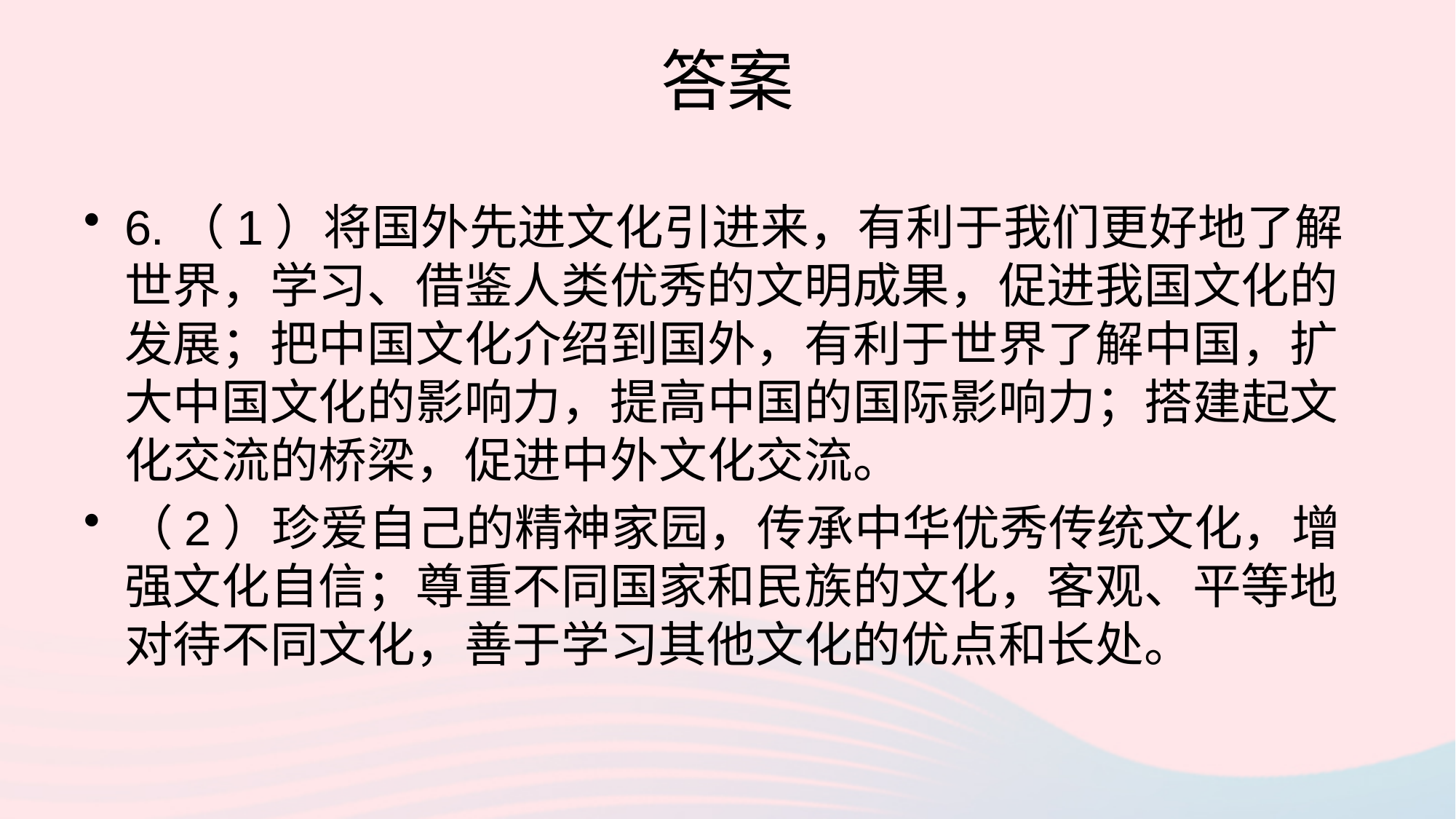

# 答案
6.（1）将国外先进文化引进来，有利于我们更好地了解世界，学习、借鉴人类优秀的文明成果，促进我国文化的发展；把中国文化介绍到国外，有利于世界了解中国，扩大中国文化的影响力，提高中国的国际影响力；搭建起文化交流的桥梁，促进中外文化交流。
（2）珍爱自己的精神家园，传承中华优秀传统文化，增强文化自信；尊重不同国家和民族的文化，客观、平等地对待不同文化，善于学习其他文化的优点和长处。